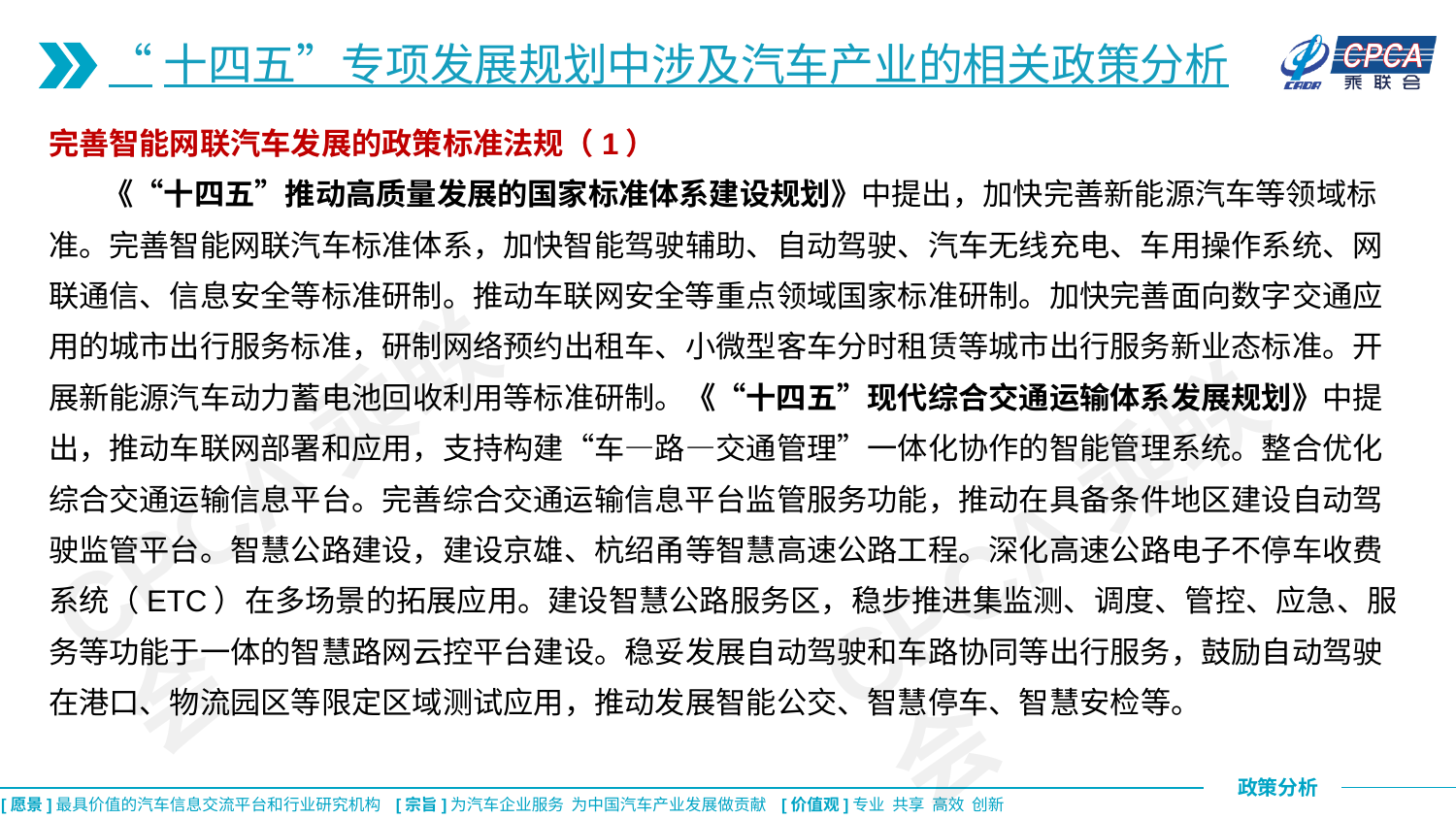

“十四五”专项发展规划中涉及汽车产业的相关政策分析
完善智能网联汽车发展的政策标准法规（1）
       《“十四五”推动高质量发展的国家标准体系建设规划》中提出，加快完善新能源汽车等领域标准。完善智能网联汽车标准体系，加快智能驾驶辅助、自动驾驶、汽车无线充电、车用操作系统、网联通信、信息安全等标准研制。推动车联网安全等重点领域国家标准研制。加快完善面向数字交通应用的城市出行服务标准，研制网络预约出租车、小微型客车分时租赁等城市出行服务新业态标准。开展新能源汽车动力蓄电池回收利用等标准研制。《“十四五”现代综合交通运输体系发展规划》中提出，推动车联网部署和应用，支持构建“车—路—交通管理”一体化协作的智能管理系统。整合优化综合交通运输信息平台。完善综合交通运输信息平台监管服务功能，推动在具备条件地区建设自动驾驶监管平台。智慧公路建设，建设京雄、杭绍甬等智慧高速公路工程。深化高速公路电子不停车收费系统（ETC）在多场景的拓展应用。建设智慧公路服务区，稳步推进集监测、调度、管控、应急、服务等功能于一体的智慧路网云控平台建设。稳妥发展自动驾驶和车路协同等出行服务，鼓励自动驾驶在港口、物流园区等限定区域测试应用，推动发展智能公交、智慧停车、智慧安检等。
CPCA乘联会
CPCA乘联会